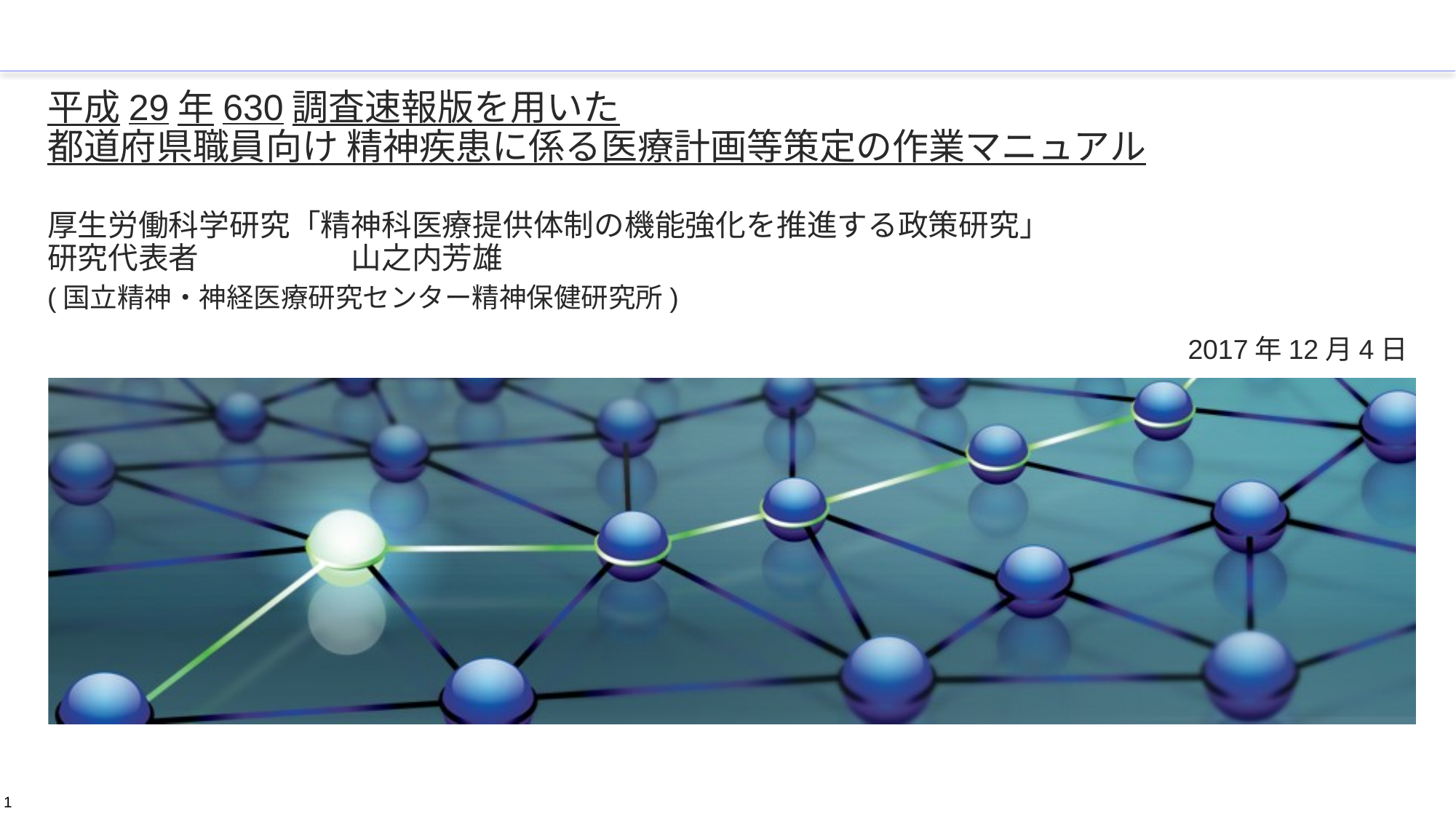

平成29年630調査速報版を用いた
都道府県職員向け 精神疾患に係る医療計画等策定の作業マニュアル
# 厚生労働科学研究「精神科医療提供体制の機能強化を推進する政策研究」 研究代表者　　　　　山之内芳雄 (国立精神・神経医療研究センター精神保健研究所)
2017年12月4日